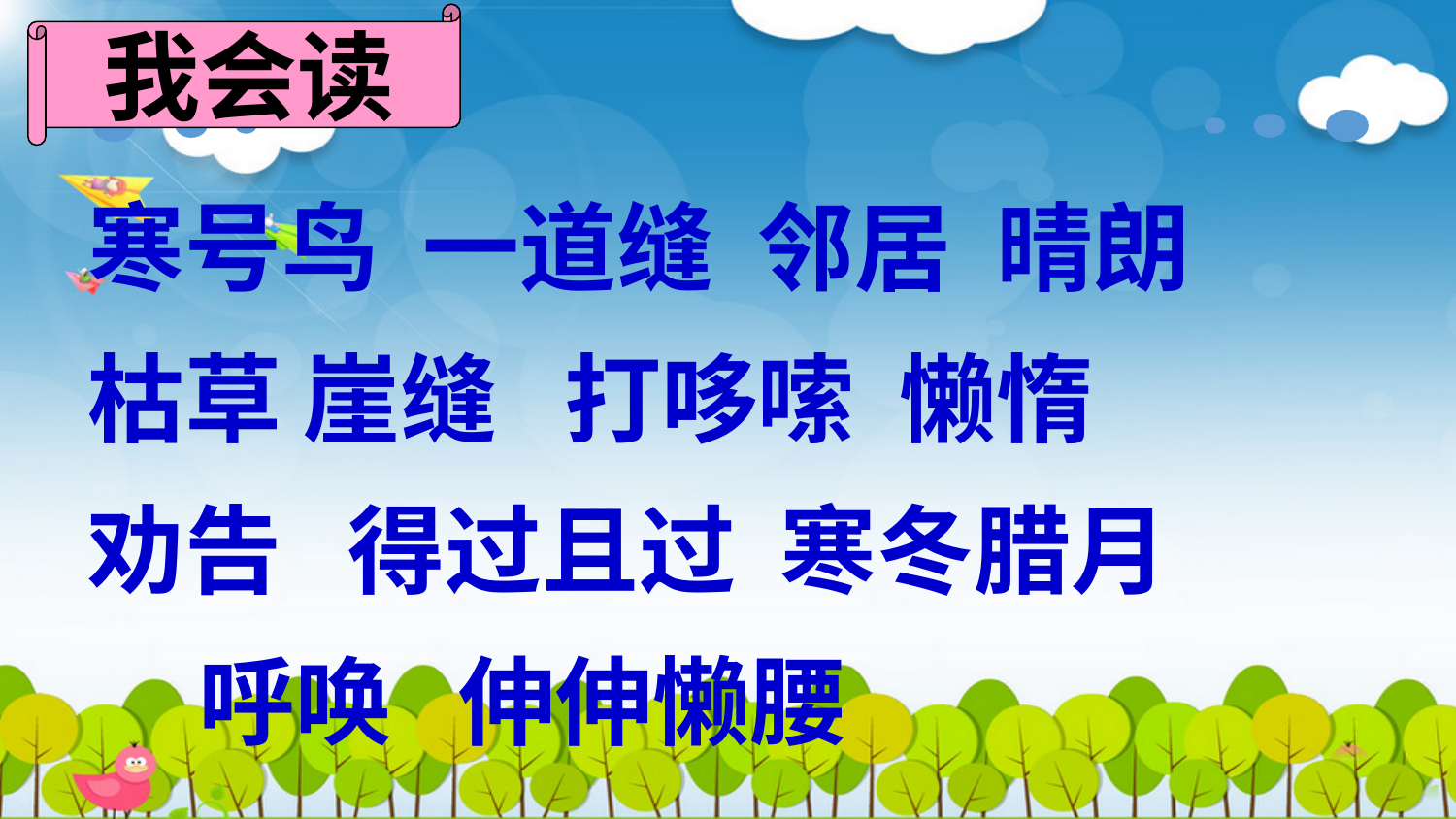

我会读
  寒号鸟  一道缝  邻居  晴朗
  枯草 崖缝   打哆嗦  懒惰
  劝告   得过且过  寒冬腊月
       呼唤   伸伸懒腰